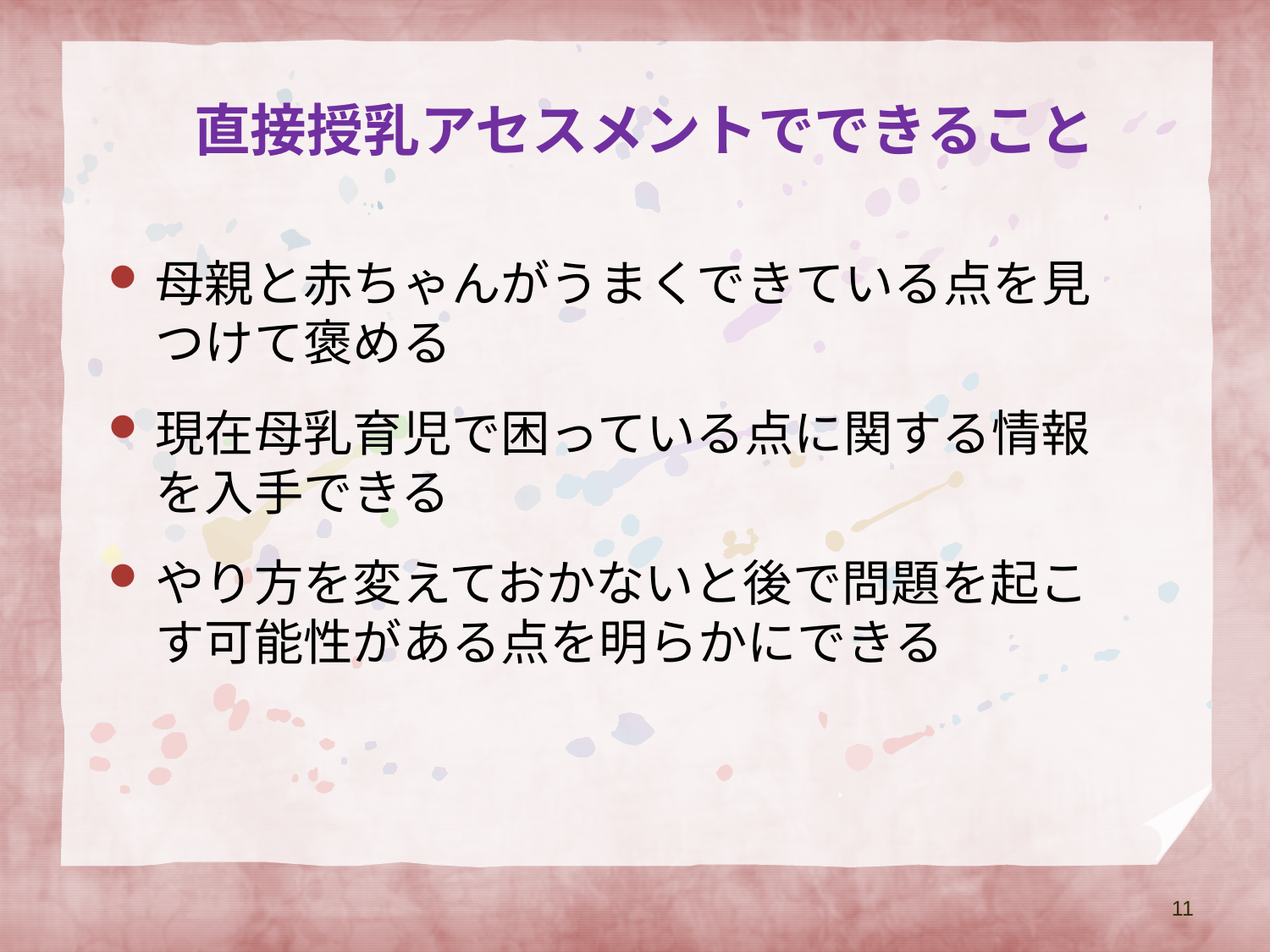

# 直接授乳アセスメントでできること
母親と赤ちゃんがうまくできている点を見つけて褒める
現在母乳育児で困っている点に関する情報を入手できる
やり方を変えておかないと後で問題を起こす可能性がある点を明らかにできる

11